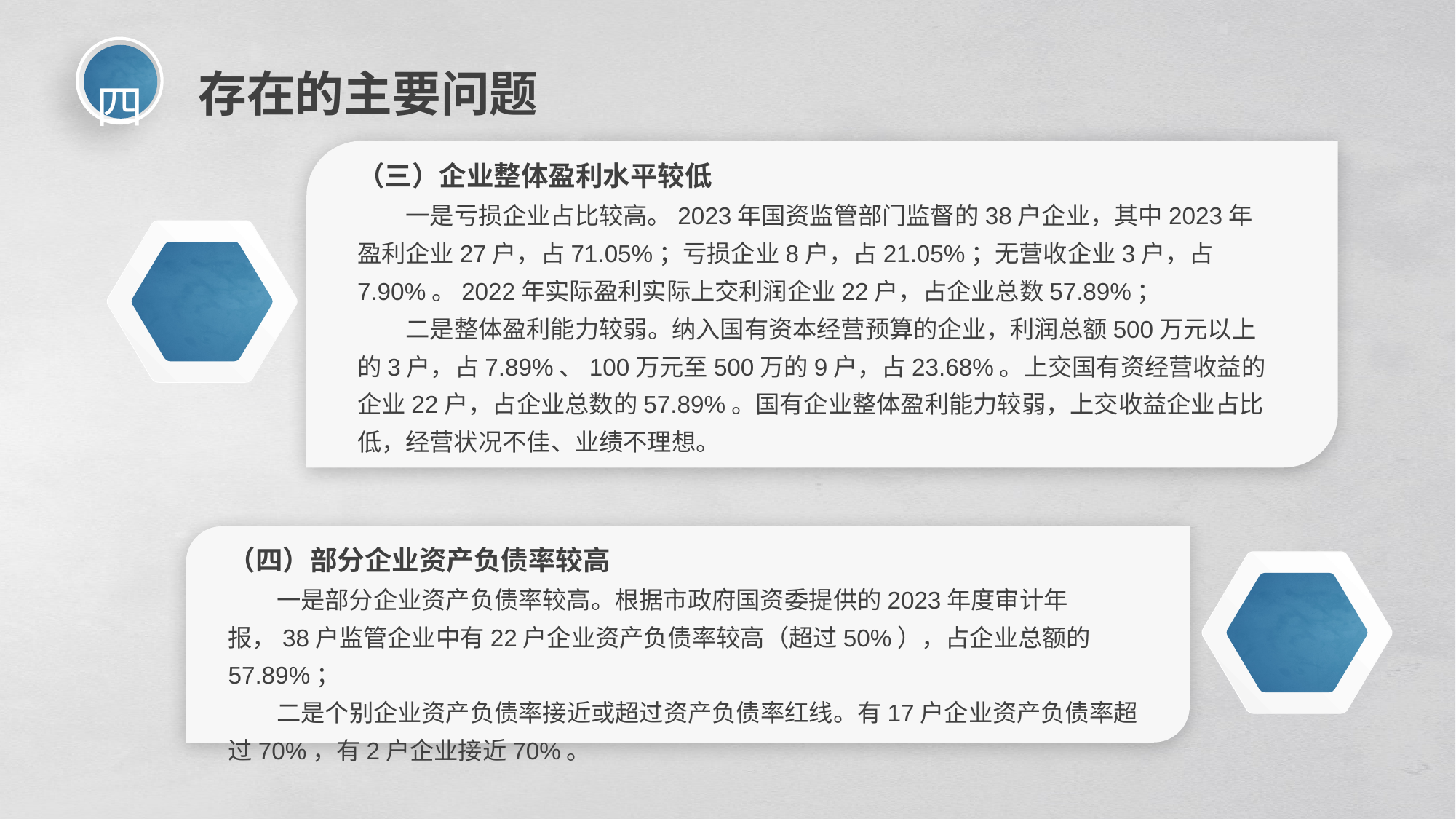

四

存在的主要问题
（三）企业整体盈利水平较低
一是亏损企业占比较高。2023年国资监管部门监督的38户企业，其中2023年盈利企业27户，占71.05%；亏损企业8户，占21.05%；无营收企业3户，占7.90%。2022年实际盈利实际上交利润企业22户，占企业总数57.89%；
二是整体盈利能力较弱。纳入国有资本经营预算的企业，利润总额500万元以上的3户，占7.89%、100万元至500万的9户，占23.68%。上交国有资经营收益的企业22户，占企业总数的57.89%。国有企业整体盈利能力较弱，上交收益企业占比低，经营状况不佳、业绩不理想。

（四）部分企业资产负债率较高
一是部分企业资产负债率较高。根据市政府国资委提供的2023年度审计年报，38户监管企业中有22户企业资产负债率较高（超过50%），占企业总额的57.89%；
二是个别企业资产负债率接近或超过资产负债率红线。有17户企业资产负债率超过70%，有2户企业接近70%。